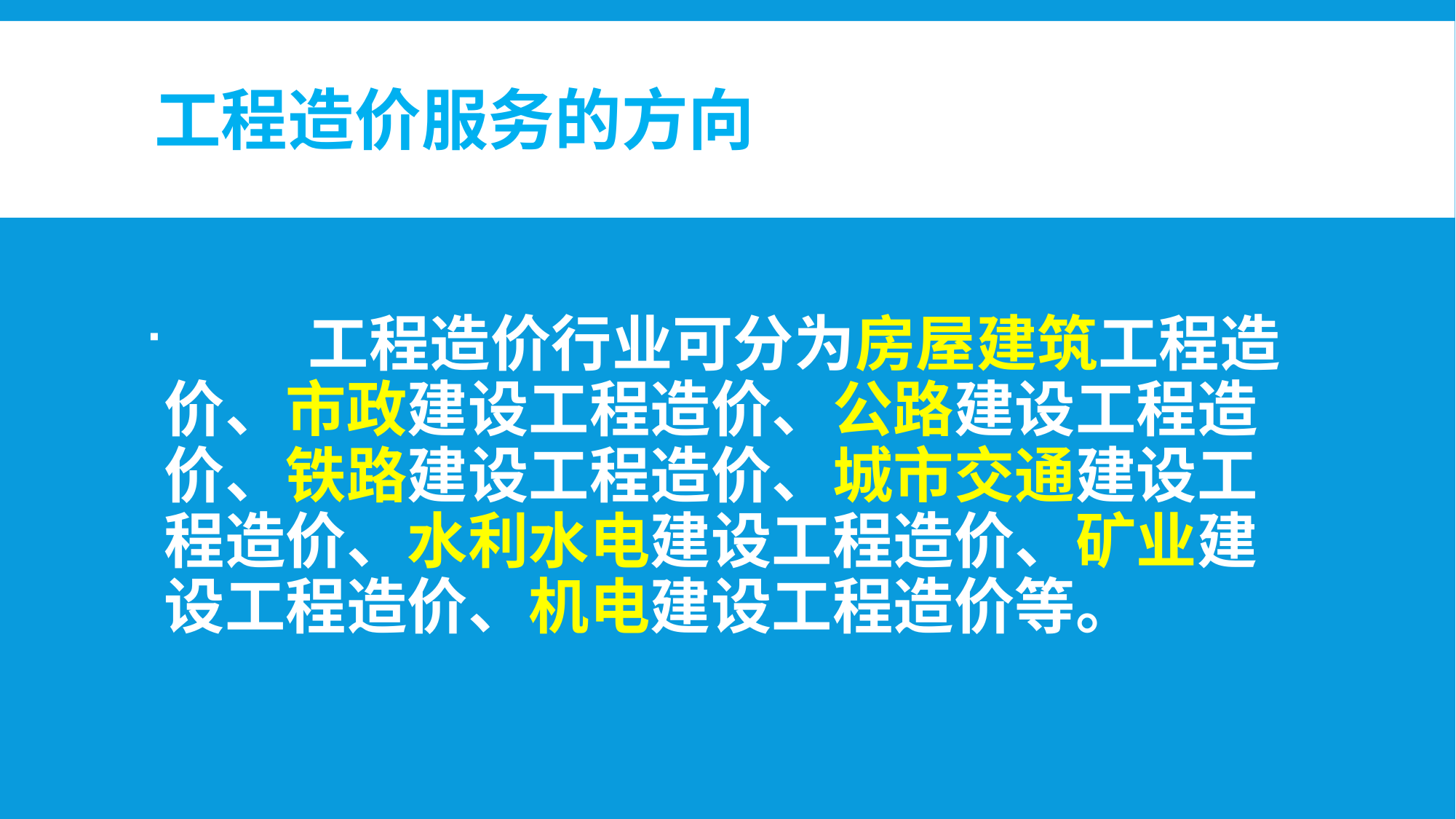

# 工程造价服务的方向
            工程造价行业可分为房屋建筑工程造价、市政建设工程造价、公路建设工程造价、铁路建设工程造价、城市交通建设工程造价、水利水电建设工程造价、矿业建设工程造价、机电建设工程造价等。